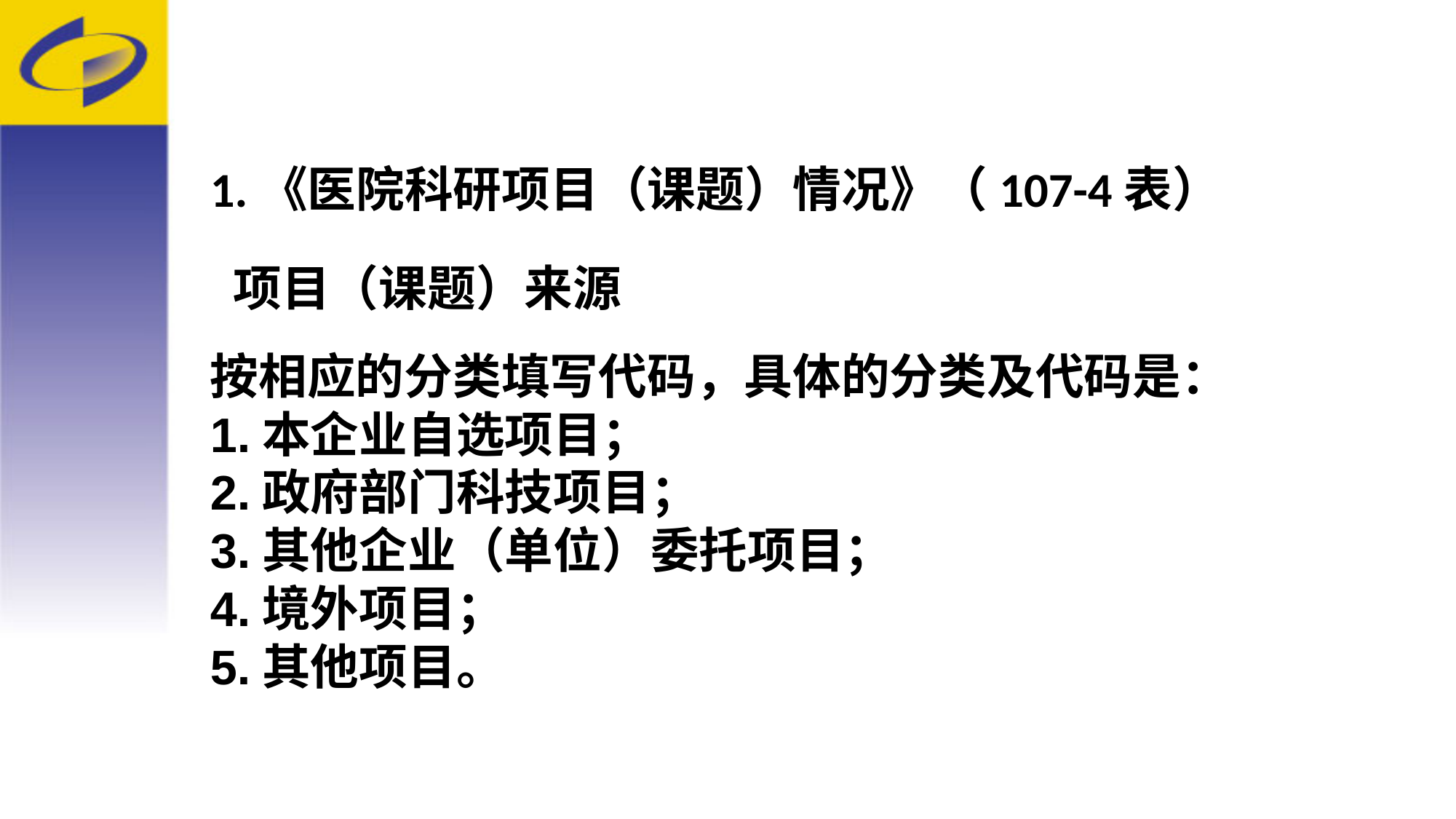

1.《医院科研项目（课题）情况》（107-4表）
项目（课题）来源
按相应的分类填写代码，具体的分类及代码是：1.本企业自选项目；
2.政府部门科技项目；
3.其他企业（单位）委托项目；
4.境外项目；
5.其他项目。